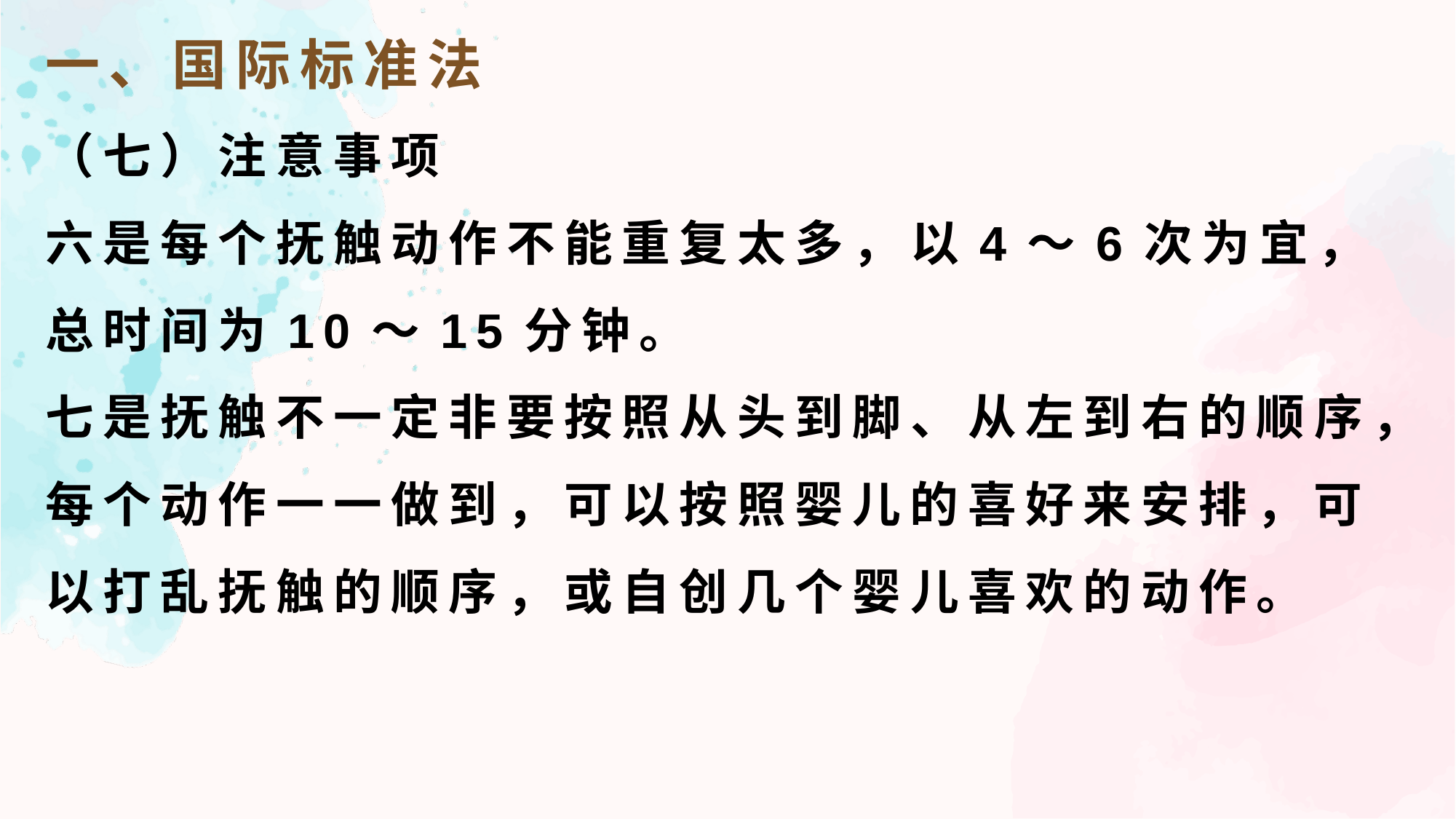

一、国际标准法
（七）注意事项
六是每个抚触动作不能重复太多，以4～6次为宜，总时间为10～15分钟。
七是抚触不一定非要按照从头到脚、从左到右的顺序，每个动作一一做到，可以按照婴儿的喜好来安排，可以打乱抚触的顺序，或自创几个婴儿喜欢的动作。